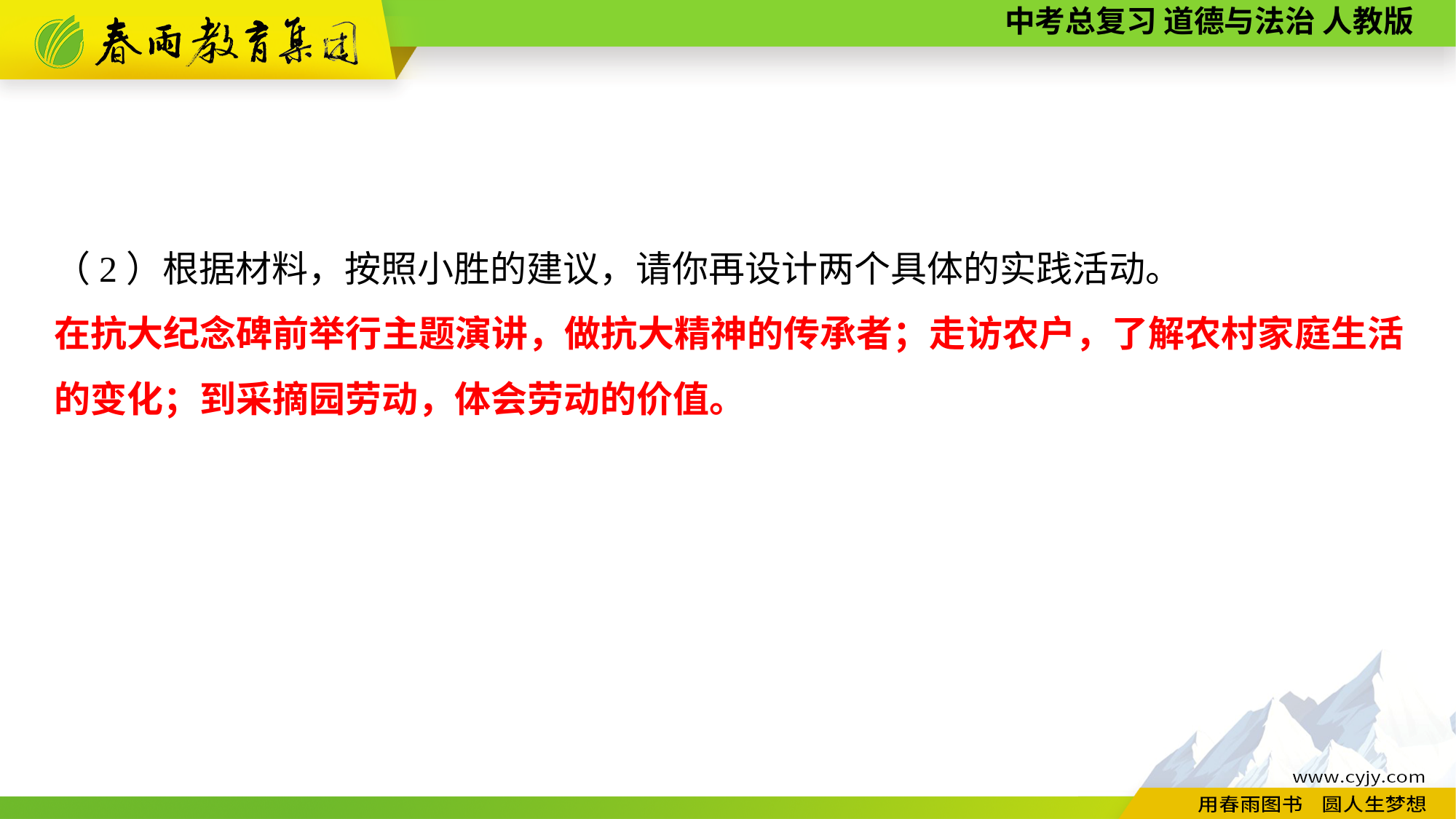

（2）根据材料，按照小胜的建议，请你再设计两个具体的实践活动。
在抗大纪念碑前举行主题演讲，做抗大精神的传承者；走访农户，了解农村家庭生活的变化；到采摘园劳动，体会劳动的价值。